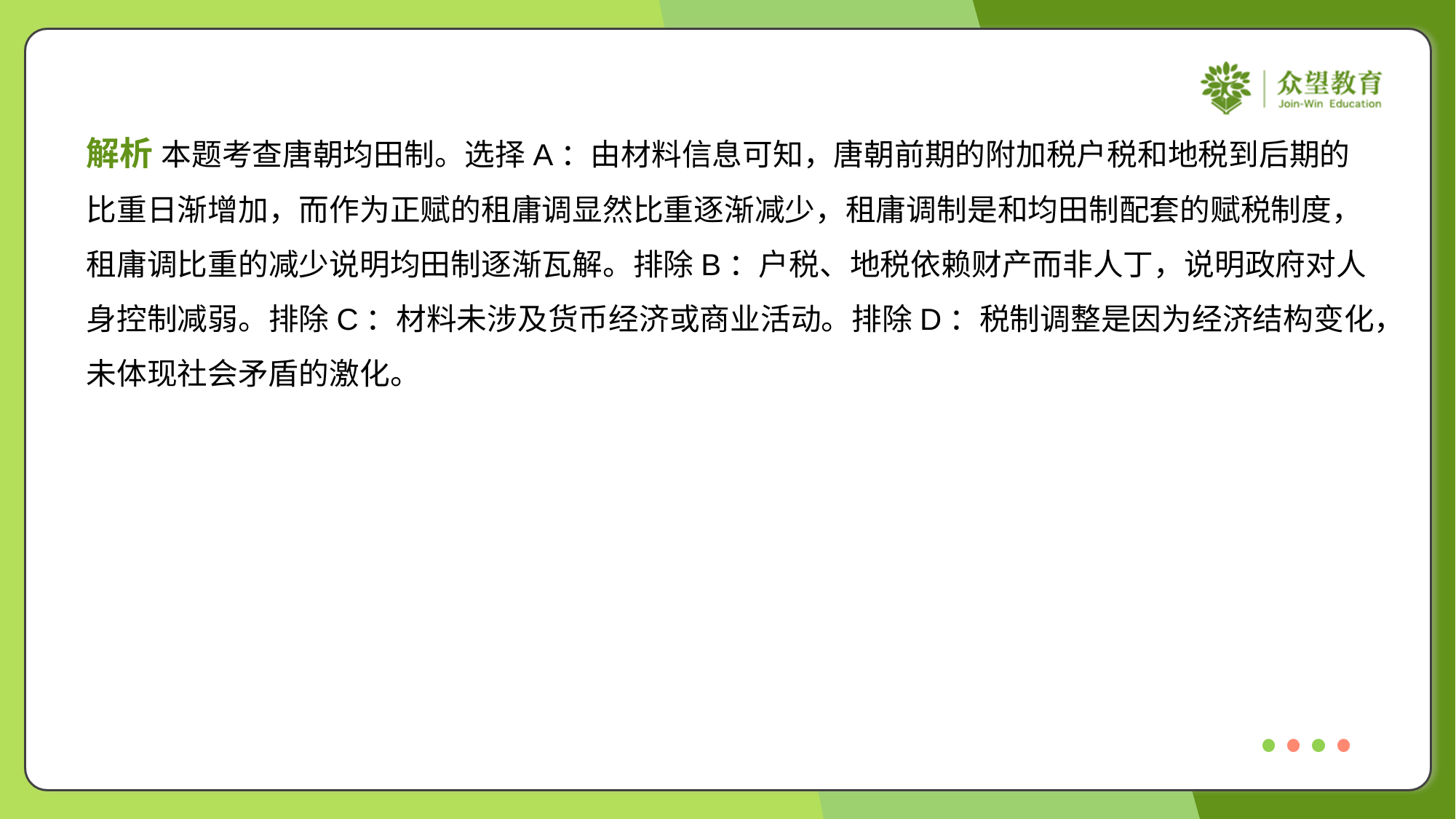

解析 本题考查唐朝均田制。选择A：由材料信息可知，唐朝前期的附加税户税和地税到后期的
比重日渐增加，而作为正赋的租庸调显然比重逐渐减少，租庸调制是和均田制配套的赋税制度，
租庸调比重的减少说明均田制逐渐瓦解。排除B：户税、地税依赖财产而非人丁，说明政府对人
身控制减弱。排除C：材料未涉及货币经济或商业活动。排除D：税制调整是因为经济结构变化，
未体现社会矛盾的激化。